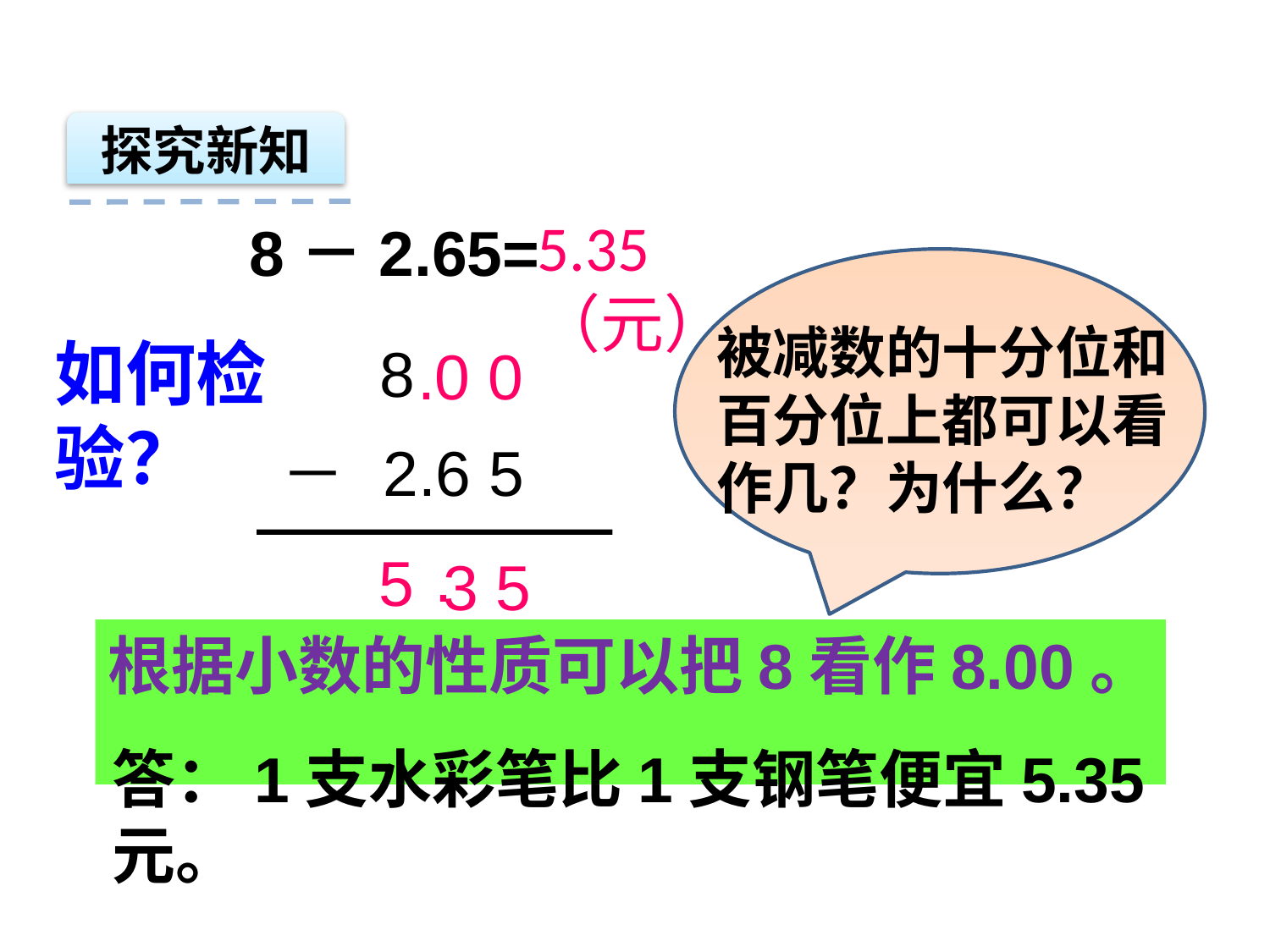

探究新知
5.35（元）
8－2.65=

被减数的十分位和百分位上都可以看作几？为什么？
如何检验？
8
2.6 5
－

.0 0
.
5
3
5
根据小数的性质可以把8看作8.00。
答：1支水彩笔比1支钢笔便宜5.35元。